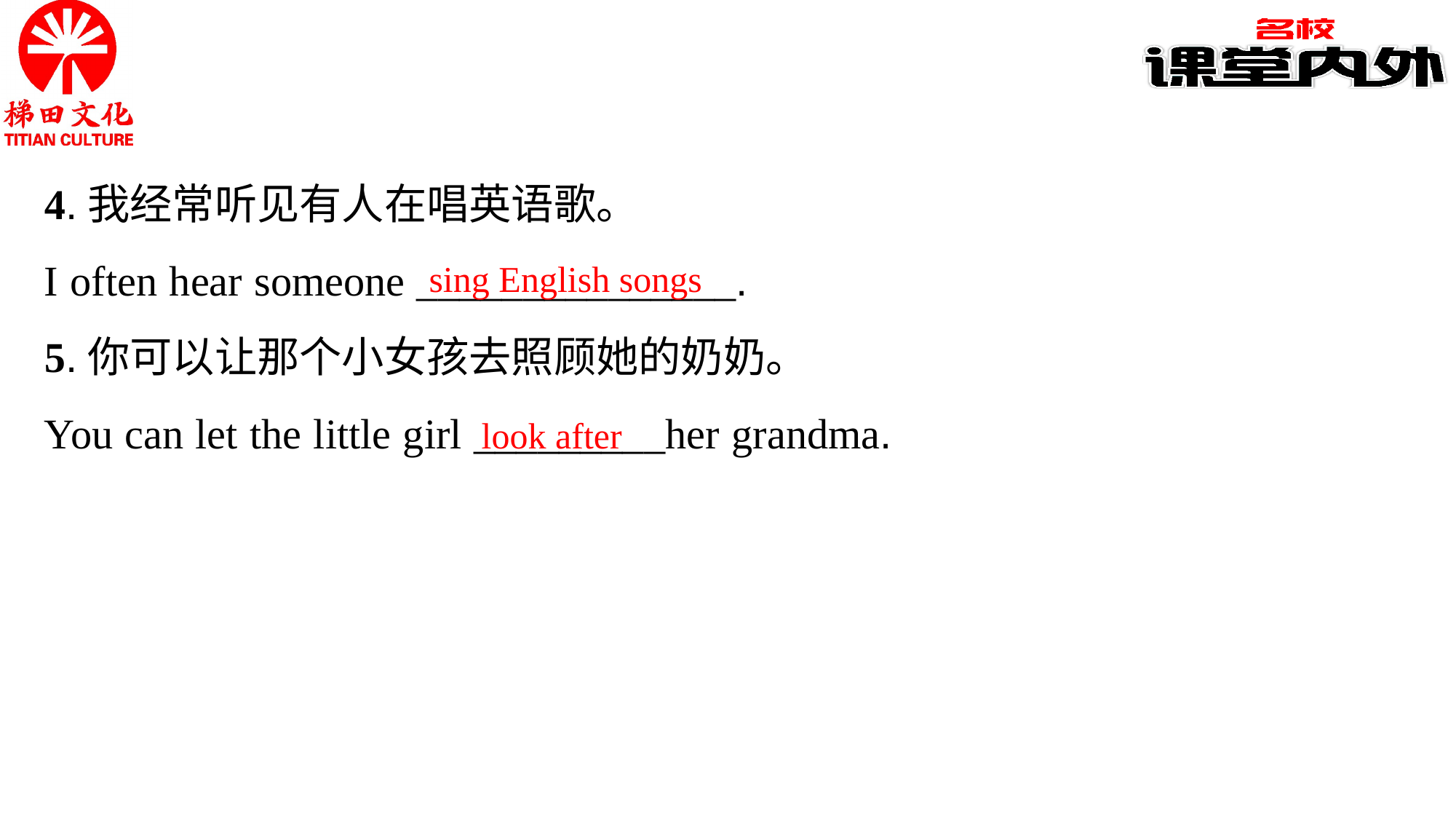

4.我经常听见有人在唱英语歌。
I often hear someone _______________.
5.你可以让那个小女孩去照顾她的奶奶。
You can let the little girl _________her grandma.
sing English songs
look after